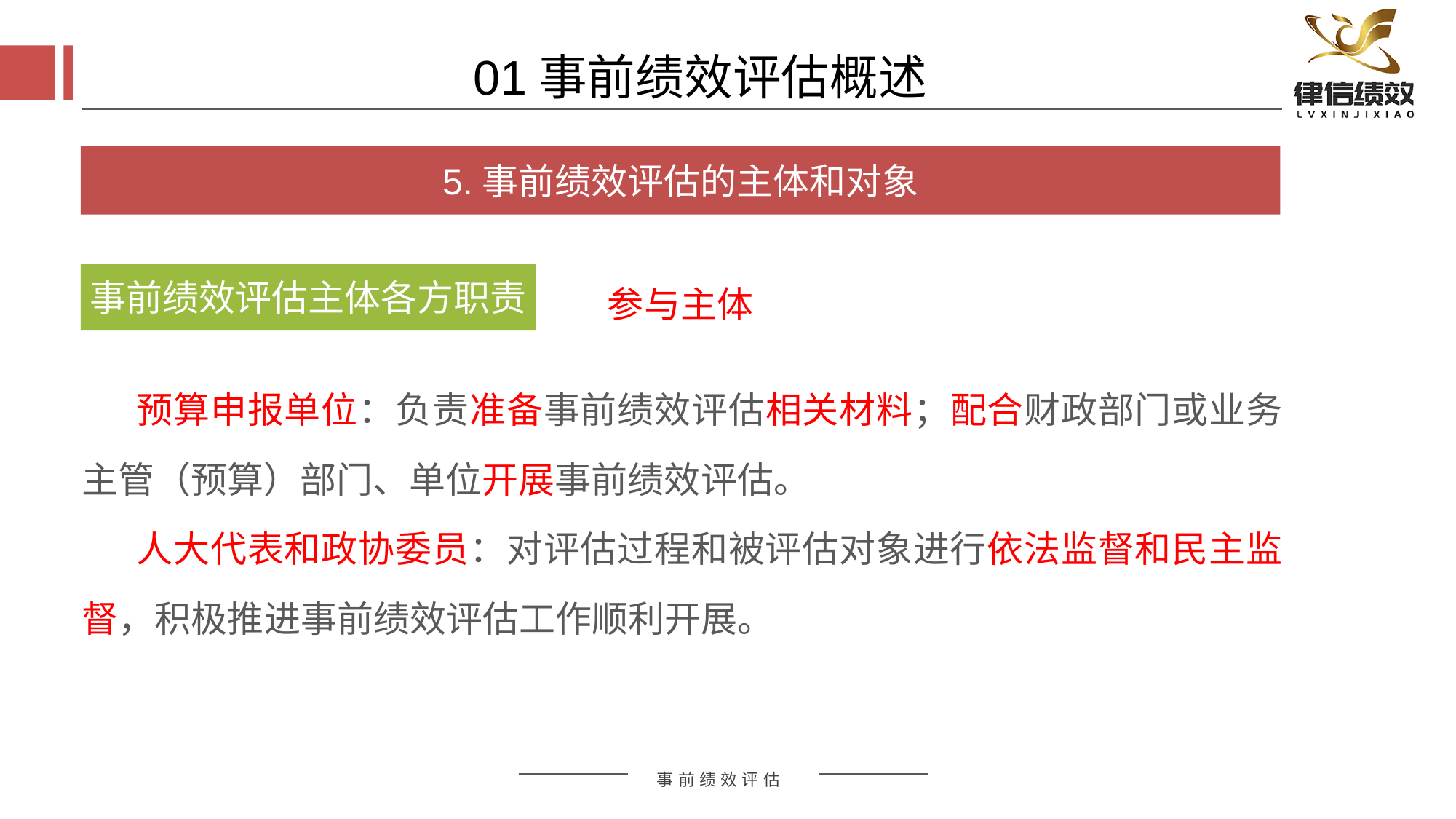

01事前绩效评估概述
5.事前绩效评估的主体和对象
参与主体
事前绩效评估主体各方职责
预算申报单位：负责准备事前绩效评估相关材料；配合财政部门或业务主管（预算）部门、单位开展事前绩效评估。
人大代表和政协委员：对评估过程和被评估对象进行依法监督和民主监督，积极推进事前绩效评估工作顺利开展。